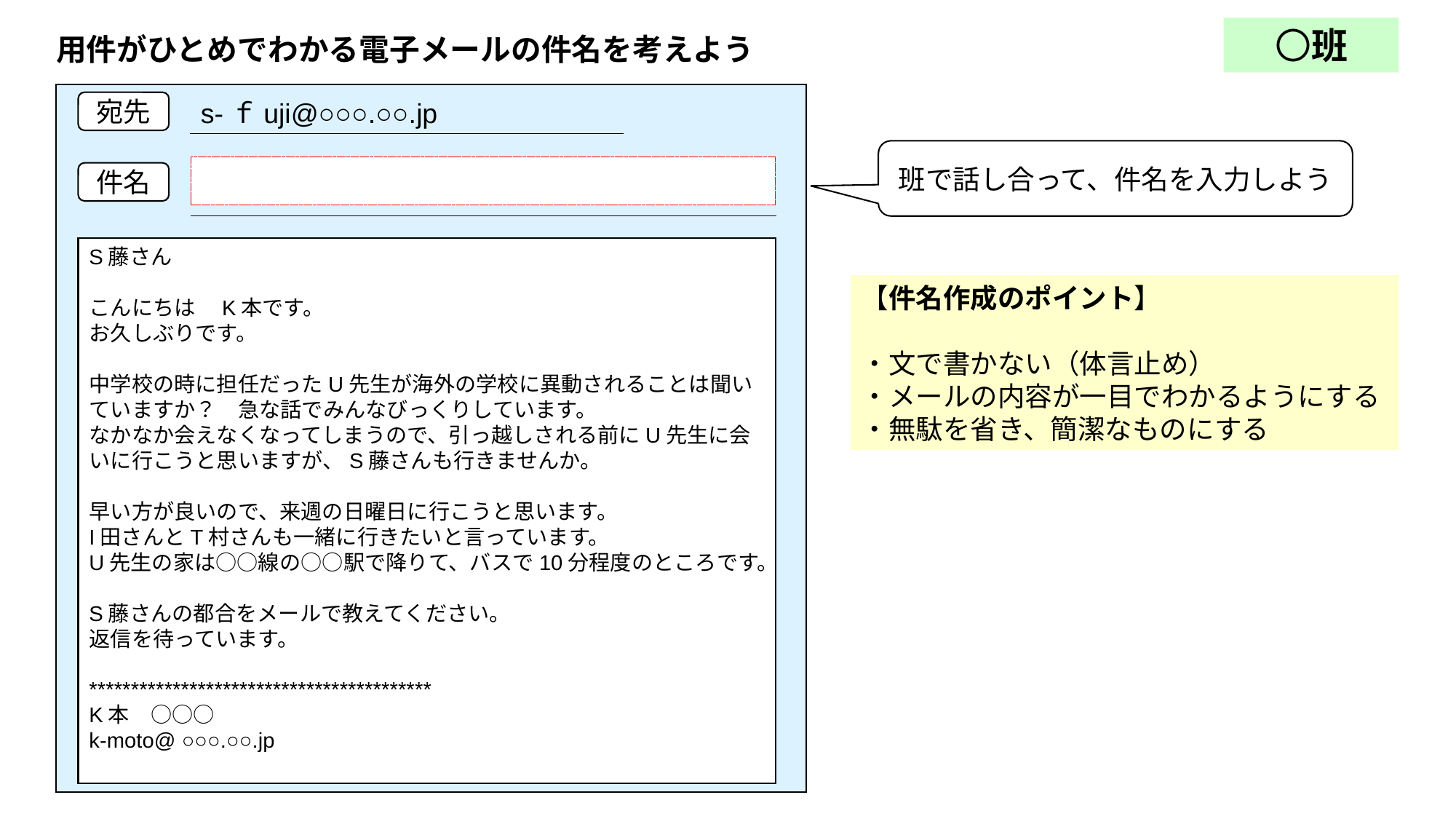

〇班
用件がひとめでわかる電子メールの件名を考えよう

s-ｆuji@○○○.○○.jp
宛先
班で話し合って、件名を入力しよう

件名
S藤さん

こんにちは　K本です。
お久しぶりです。

中学校の時に担任だったU先生が海外の学校に異動されることは聞いていますか？　急な話でみんなびっくりしています。
なかなか会えなくなってしまうので、引っ越しされる前にU先生に会いに行こうと思いますが、S藤さんも行きませんか。

早い方が良いので、来週の日曜日に行こうと思います。
I田さんとT村さんも一緒に行きたいと言っています。
U先生の家は○○線の○○駅で降りて、バスで10分程度のところです。

S藤さんの都合をメールで教えてください。
返信を待っています。

*****************************************
K本　○○○
k-moto@ ○○○.○○.jpjp
【件名作成のポイント】

・文で書かない（体言止め）
・メールの内容が一目でわかるようにする
・無駄を省き、簡潔なものにする